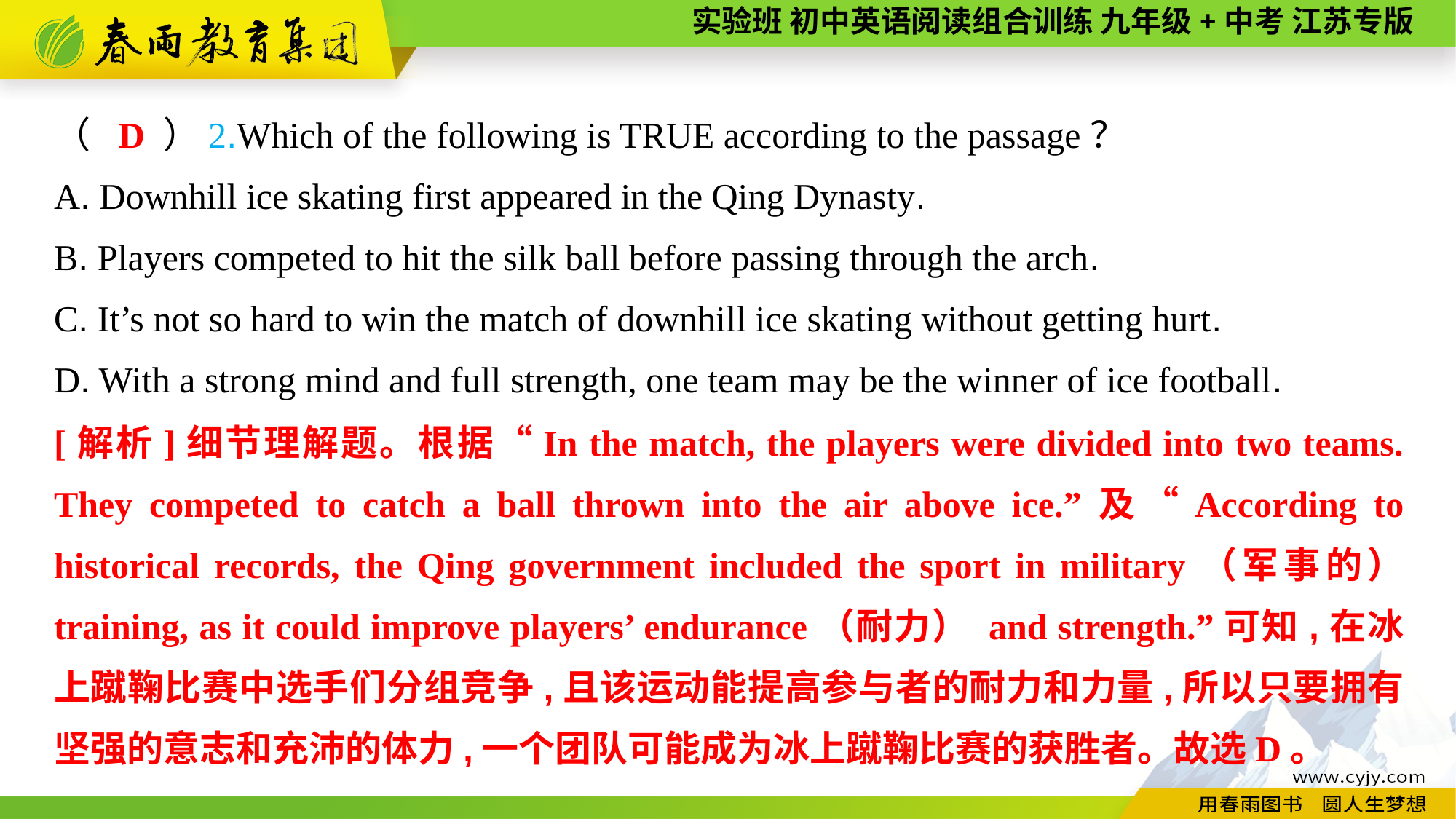

D
（　　）2.Which of the following is TRUE according to the passage？
A. Downhill ice skating first appeared in the Qing Dynasty.
B. Players competed to hit the silk ball before passing through the arch.
C. It’s not so hard to win the match of downhill ice skating without getting hurt.
D. With a strong mind and full strength, one team may be the winner of ice football.
[解析]细节理解题。根据“In the match, the players were divided into two teams. They competed to catch a ball thrown into the air above ice.”及“According to historical records, the Qing government included the sport in military（军事的） training, as it could improve players’ endurance（耐力） and strength.”可知,在冰上蹴鞠比赛中选手们分组竞争,且该运动能提高参与者的耐力和力量,所以只要拥有坚强的意志和充沛的体力,一个团队可能成为冰上蹴鞠比赛的获胜者。故选D。